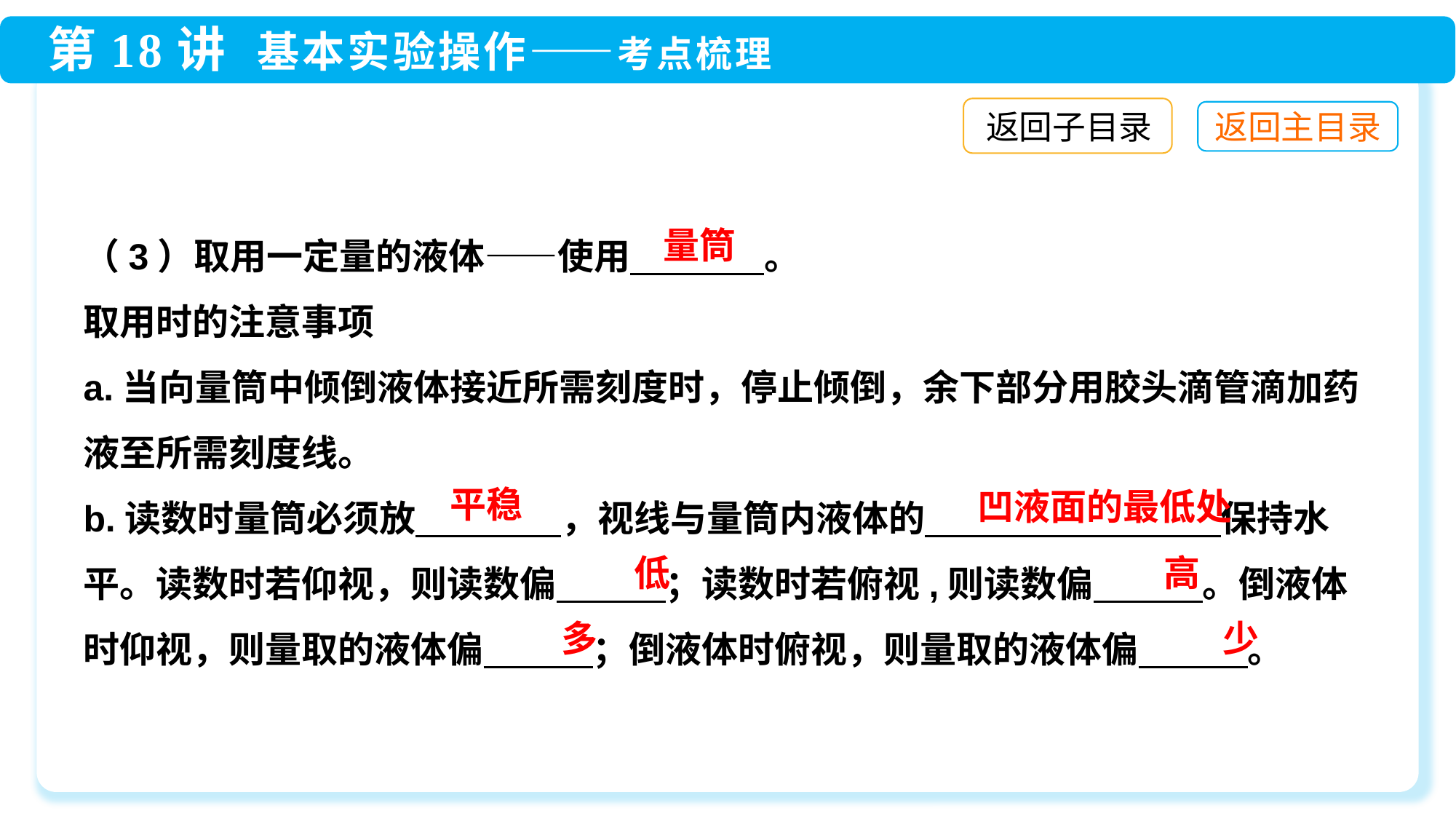

返回子目录
（3）取用一定量的液体——使用　 　　  。
取用时的注意事项
a.当向量筒中倾倒液体接近所需刻度时，停止倾倒，余下部分用胶头滴管滴加药液至所需刻度线。
b.读数时量筒必须放　　　　，视线与量筒内液体的　　　　　　 　    保持水平。读数时若仰视，则读数偏　　　；读数时若俯视,则读数偏　　　。倒液体时仰视，则量取的液体偏　　　；倒液体时俯视，则量取的液体偏　　　。
量筒
平稳
凹液面的最低处
低
高
多
少